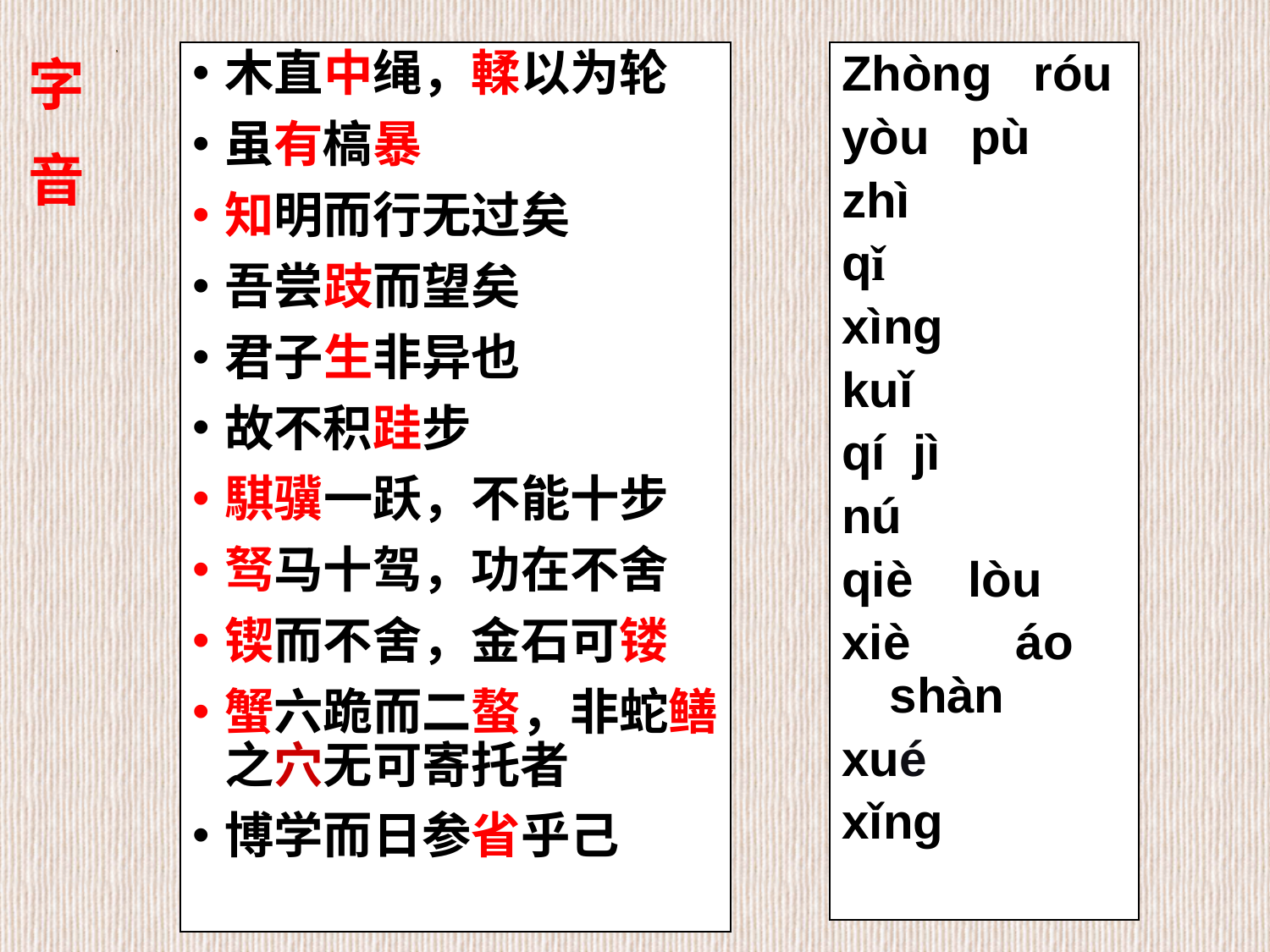

字
音
木直中绳，輮以为轮
虽有槁暴
知明而行无过矣
吾尝跂而望矣
君子生非异也
故不积跬步
騏骥一跃，不能十步
驽马十驾，功在不舍
锲而不舍，金石可镂
蟹六跪而二螯，非蛇鳝之穴无可寄托者
博学而日参省乎己
Zhòng   róu
yòu   pù
zhì
qǐ
xìng
kuǐ
qí  jì
nú
qiè    lòu
xiè  áo  shàn
xué
xǐng